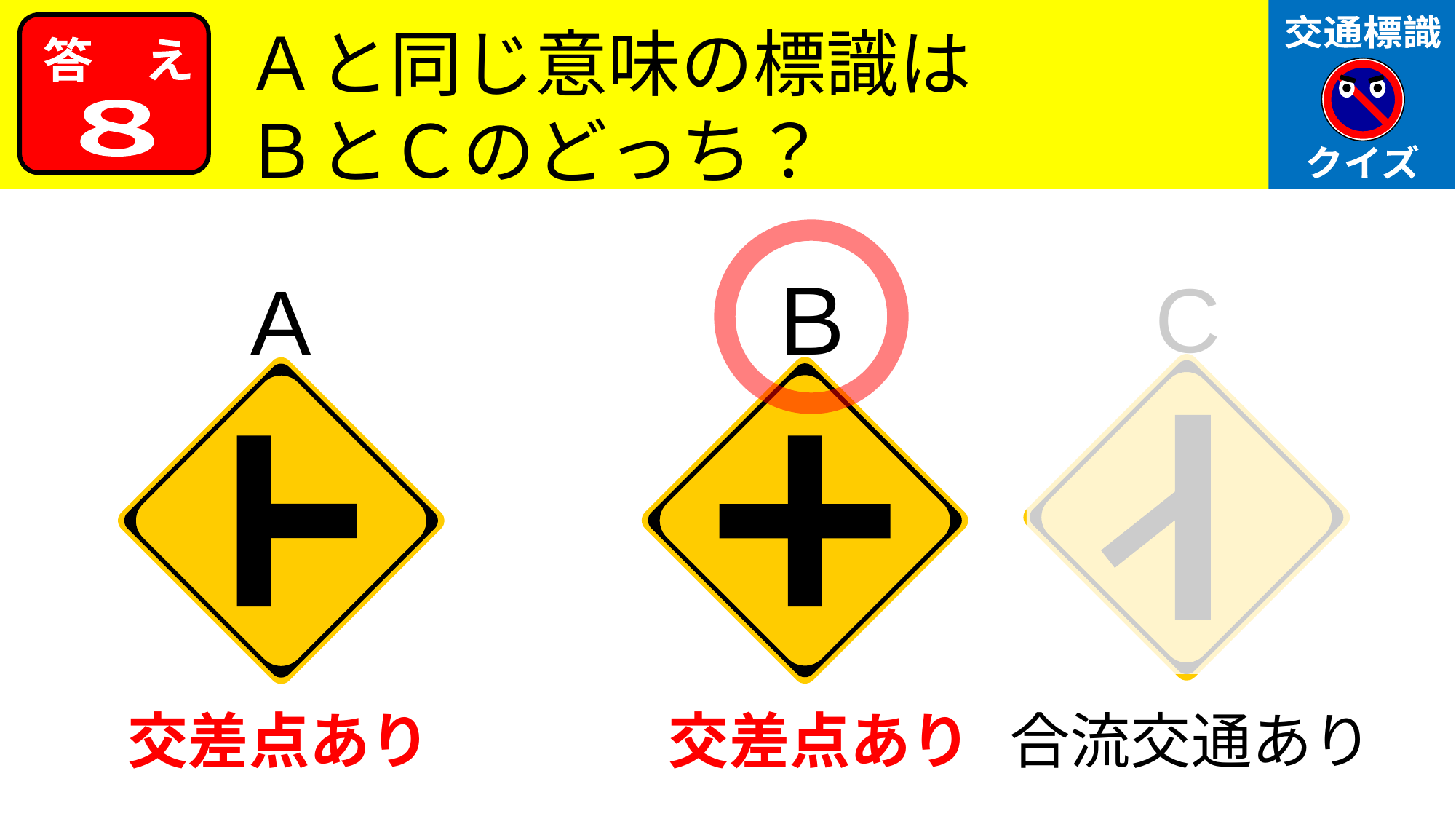

交通標識

クイズ
Ａと同じ意味の標識は
ＢとＣのどっち？

答　え
８

C
A
Ｂ

交差点あり
交差点あり
合流交通あり